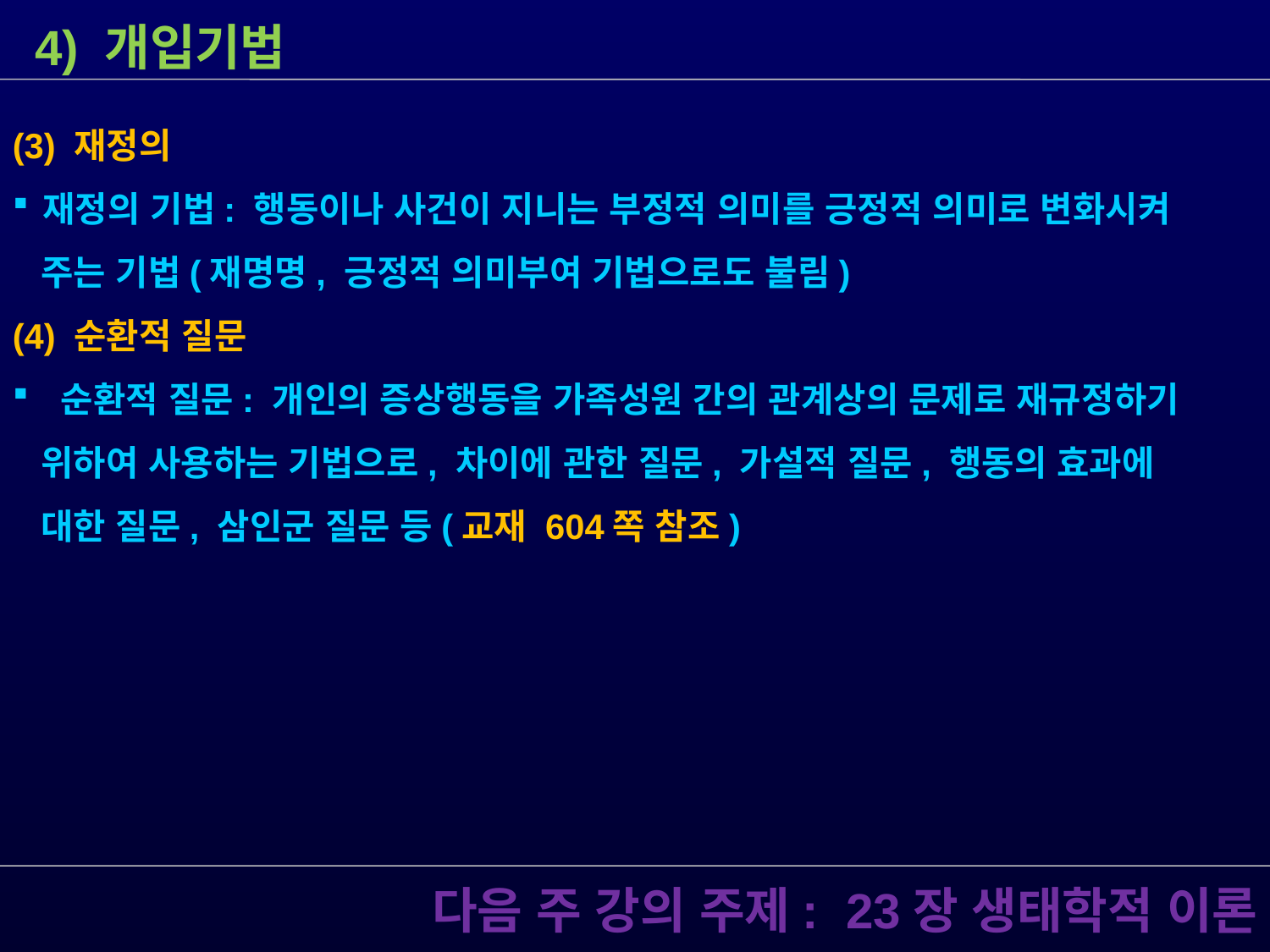

4) 개입기법

(3) 재정의
재정의 기법: 행동이나 사건이 지니는 부정적 의미를 긍정적 의미로 변화시켜
  주는 기법(재명명, 긍정적 의미부여 기법으로도 불림)
(4) 순환적 질문
 순환적 질문: 개인의 증상행동을 가족성원 간의 관계상의 문제로 재규정하기
  위하여 사용하는 기법으로, 차이에 관한 질문, 가설적 질문, 행동의 효과에
  대한 질문, 삼인군 질문 등(교재 604쪽 참조)

 다음 주 강의 주제:  23장 생태학적 이론